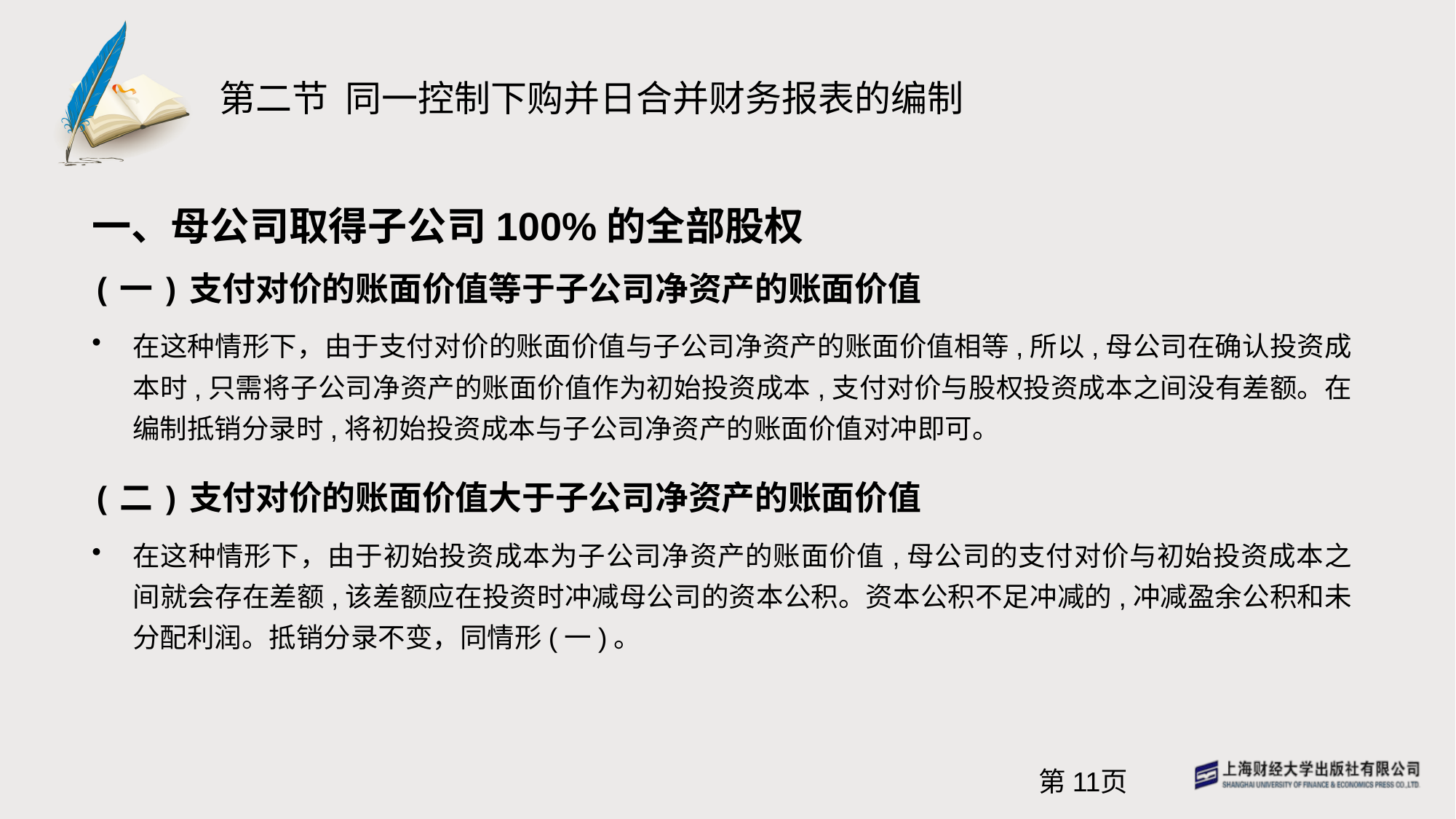

# 第二节  同一控制下购并日合并财务报表的编制
一、母公司取得子公司100%的全部股权
(一)支付对价的账面价值等于子公司净资产的账面价值
在这种情形下，由于支付对价的账面价值与子公司净资产的账面价值相等,所以,母公司在确认投资成本时,只需将子公司净资产的账面价值作为初始投资成本,支付对价与股权投资成本之间没有差额。在编制抵销分录时,将初始投资成本与子公司净资产的账面价值对冲即可。
(二)支付对价的账面价值大于子公司净资产的账面价值
在这种情形下，由于初始投资成本为子公司净资产的账面价值,母公司的支付对价与初始投资成本之间就会存在差额,该差额应在投资时冲减母公司的资本公积。资本公积不足冲减的,冲减盈余公积和未分配利润。抵销分录不变，同情形(一)。

11